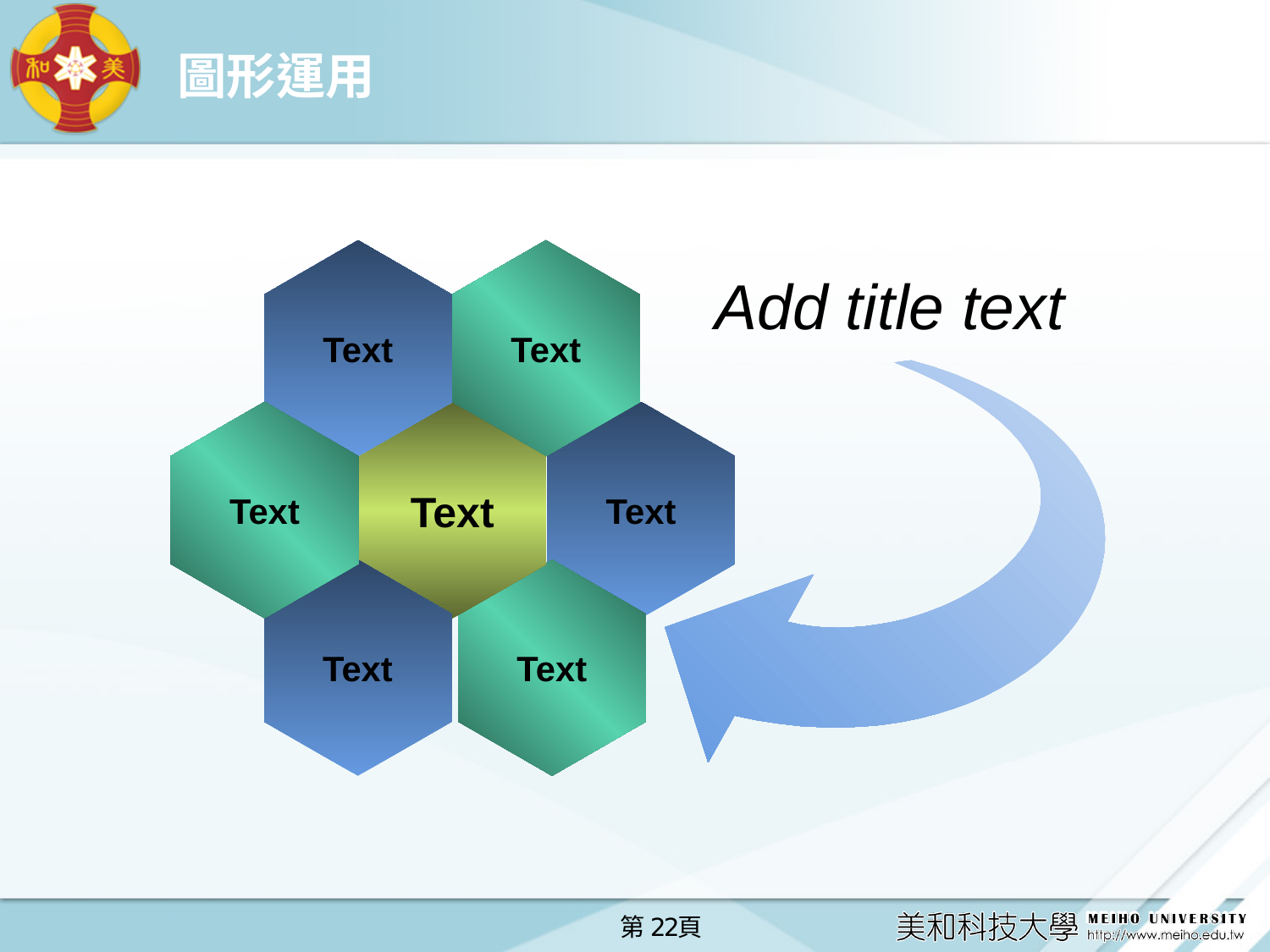

# 圖形運用
Add title text
Text
Text
Text
Text
Text
Text
Text